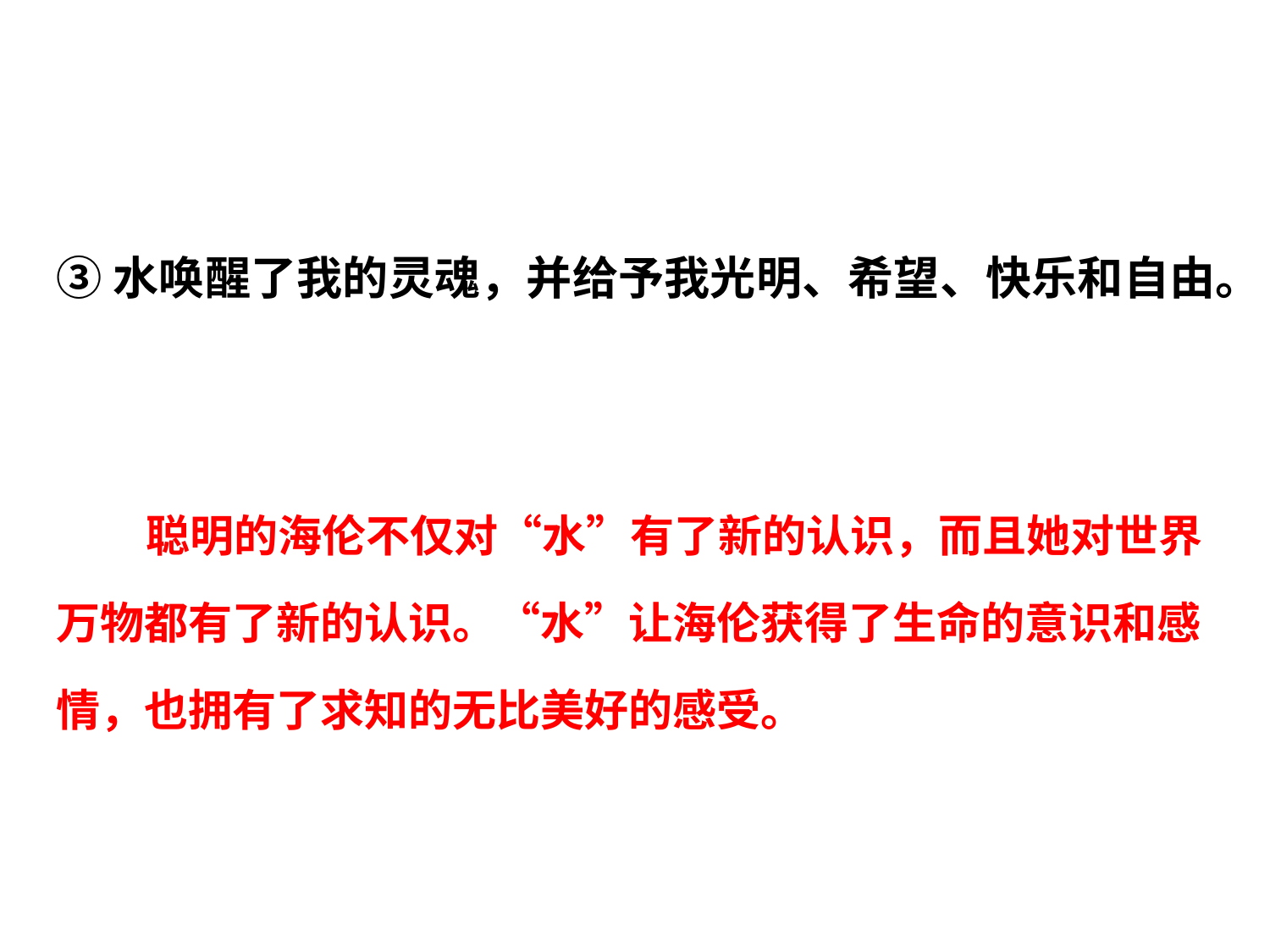

③水唤醒了我的灵魂，并给予我光明、希望、快乐和自由。

        聪明的海伦不仅对“水”有了新的认识，而且她对世界万物都有了新的认识。“水”让海伦获得了生命的意识和感情，也拥有了求知的无比美好的感受。